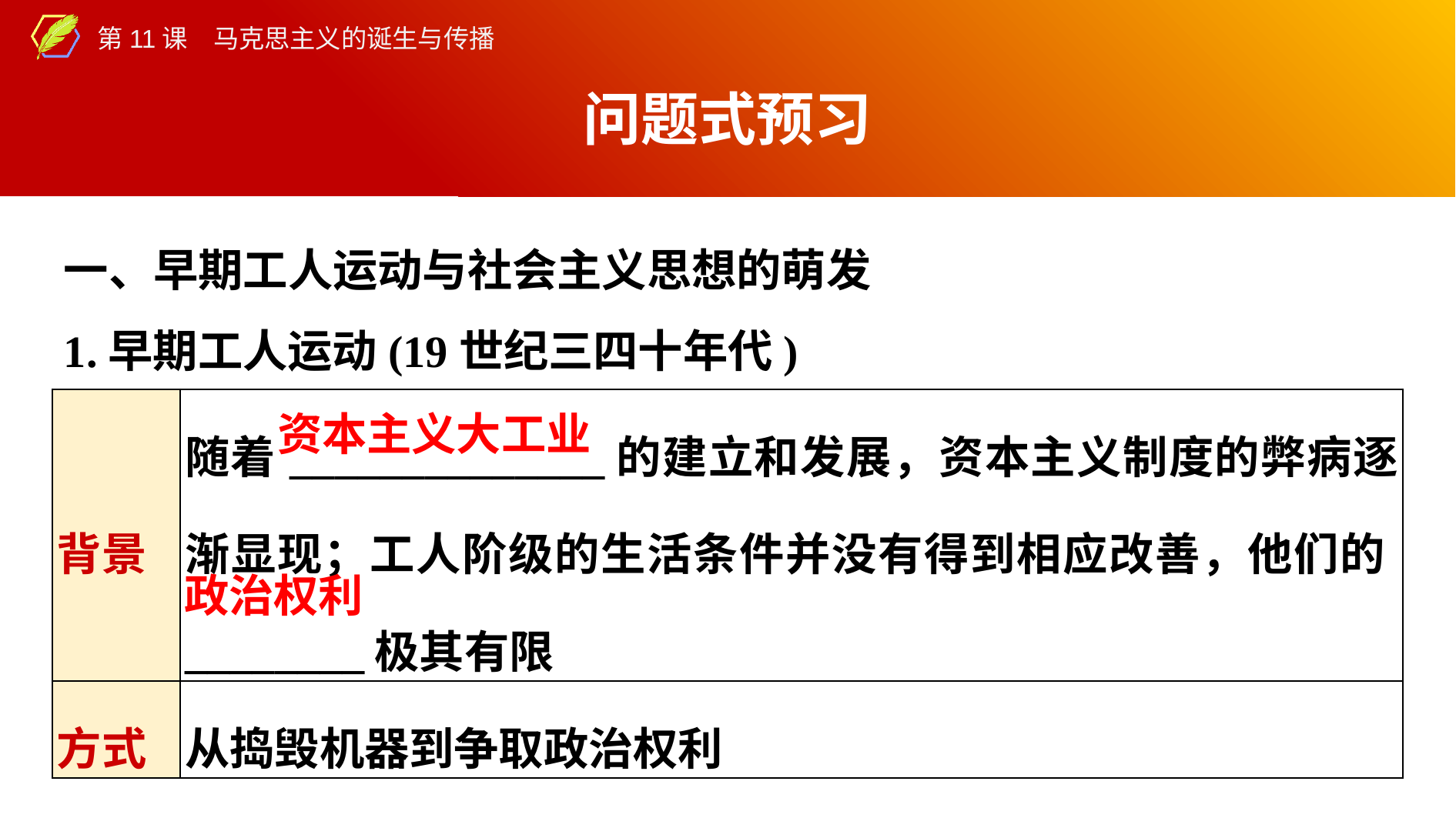

问题式预习
一、早期工人运动与社会主义思想的萌发
1.早期工人运动(19世纪三四十年代)
| 背景 | 随着\_\_\_\_\_\_\_\_\_\_\_\_\_\_的建立和发展，资本主义制度的弊病逐渐显现；工人阶级的生活条件并没有得到相应改善，他们的\_\_\_\_\_\_\_\_极其有限 |
| --- | --- |
| 方式 | 从捣毁机器到争取政治权利 |
资本主义大工业
政治权利